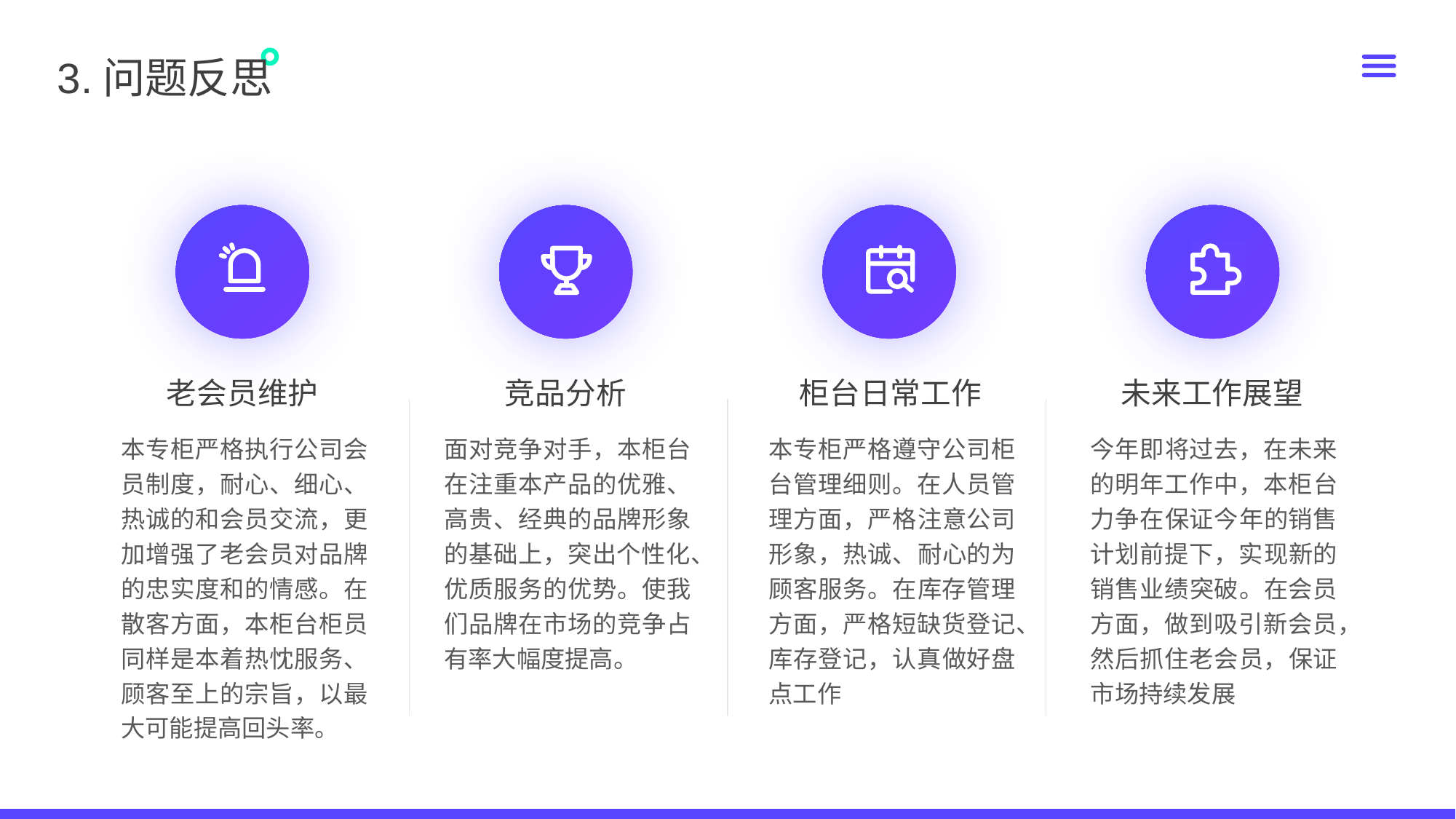

3.问题反思

老会员维护
竞品分析
柜台日常工作
未来工作展望
本专柜严格执行公司会员制度，耐心、细心、热诚的和会员交流，更加增强了老会员对品牌的忠实度和的情感。在散客方面，本柜台柜员同样是本着热忱服务、顾客至上的宗旨，以最大可能提高回头率。
面对竞争对手，本柜台在注重本产品的优雅、高贵、经典的品牌形象的基础上，突出个性化、优质服务的优势。使我们品牌在市场的竞争占有率大幅度提高。
本专柜严格遵守公司柜台管理细则。在人员管理方面，严格注意公司形象，热诚、耐心的为顾客服务。在库存管理方面，严格短缺货登记、库存登记，认真做好盘点工作
今年即将过去，在未来的明年工作中，本柜台力争在保证今年的销售计划前提下，实现新的销售业绩突破。在会员方面，做到吸引新会员，然后抓住老会员，保证市场持续发展